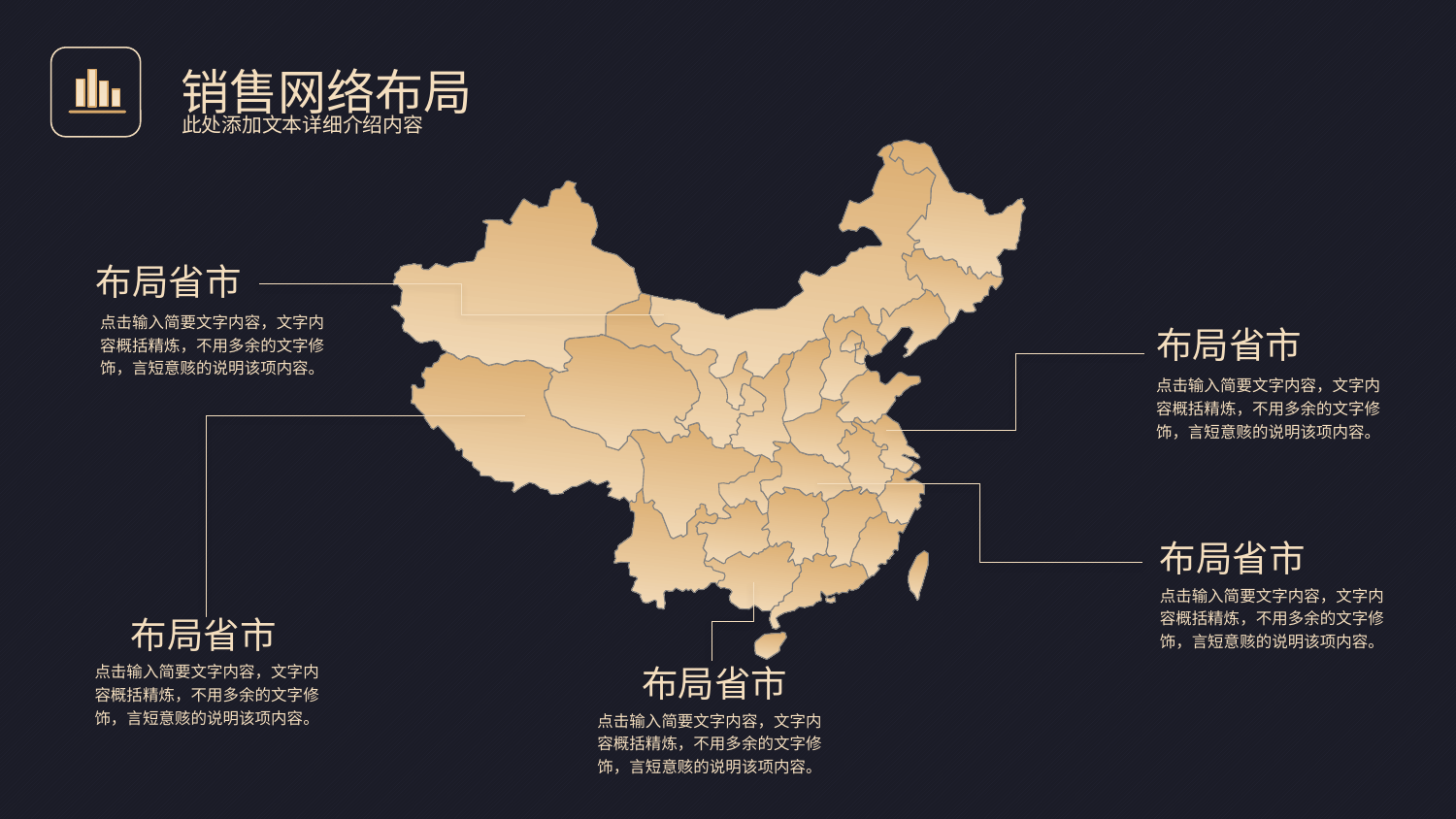

销售网络布局

此处添加文本详细介绍内容

布局省市
点击输入简要文字内容，文字内容概括精炼，不用多余的文字修饰，言短意赅的说明该项内容。
布局省市
点击输入简要文字内容，文字内容概括精炼，不用多余的文字修饰，言短意赅的说明该项内容。
布局省市
点击输入简要文字内容，文字内容概括精炼，不用多余的文字修饰，言短意赅的说明该项内容。
布局省市
点击输入简要文字内容，文字内容概括精炼，不用多余的文字修饰，言短意赅的说明该项内容。
布局省市
点击输入简要文字内容，文字内容概括精炼，不用多余的文字修饰，言短意赅的说明该项内容。